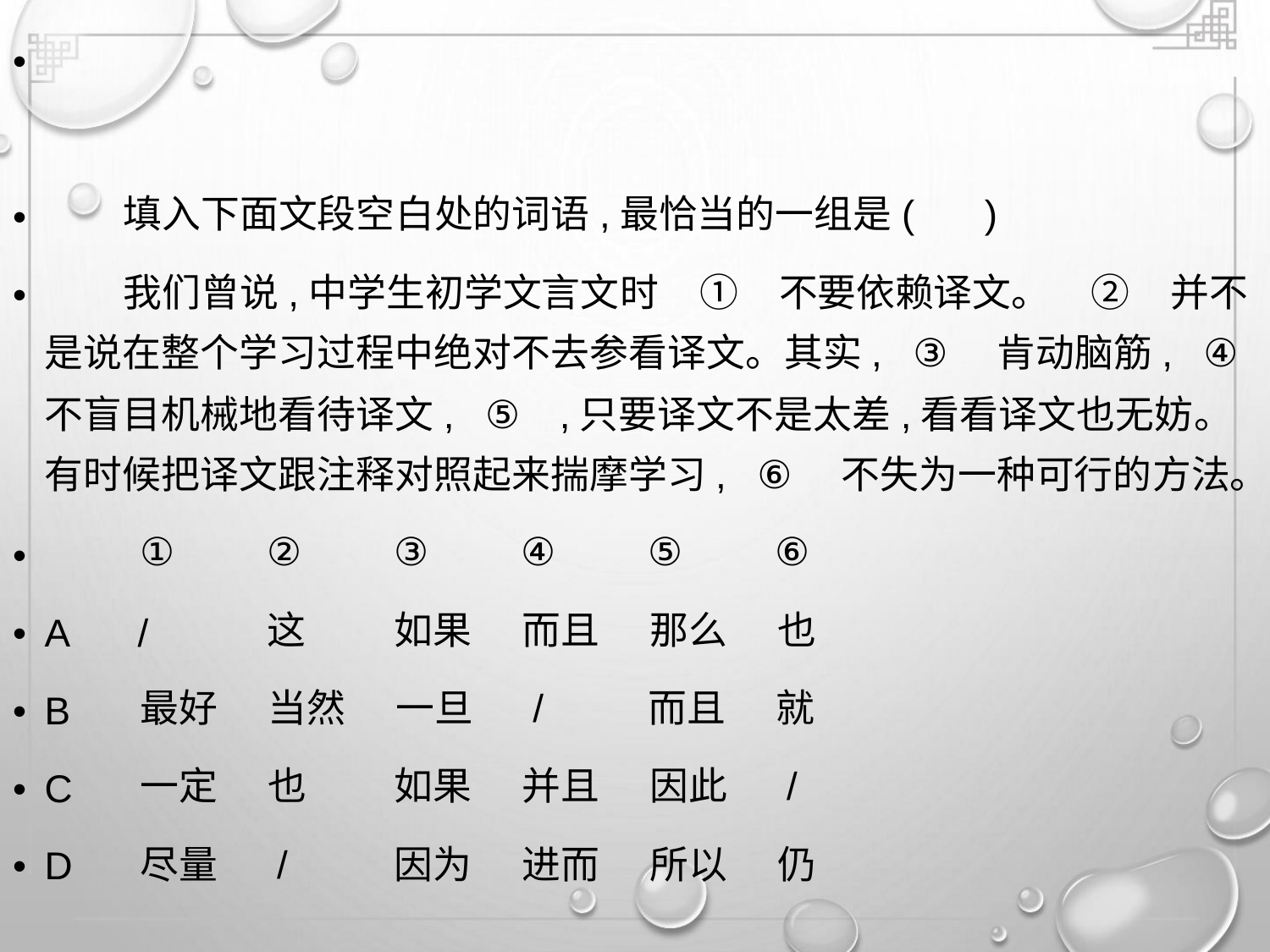

•
•
•
填入下面文段空白处的词语,最恰当的一组是( )
我们曾说,中学生初学文言文时 ① 不要依赖译文。 ② 并不
是说在整个学习过程中绝对不去参看译文。其实, ③ 肯动脑筋, ④
不盲目机械地看待译文, ⑤ ,只要译文不是太差,看看译文也无妨。
有时候把译文跟注释对照起来揣摩学习, ⑥ 不失为一种可行的方法。
•
①
②
这
③
④
⑤
⑥
• A /
如果 而且 那么 也
• B
• C
• D
最好 当然 一旦 /
而且 就
一定 也
如果 并且 因此 /
尽量 /
因为 进而 所以 仍